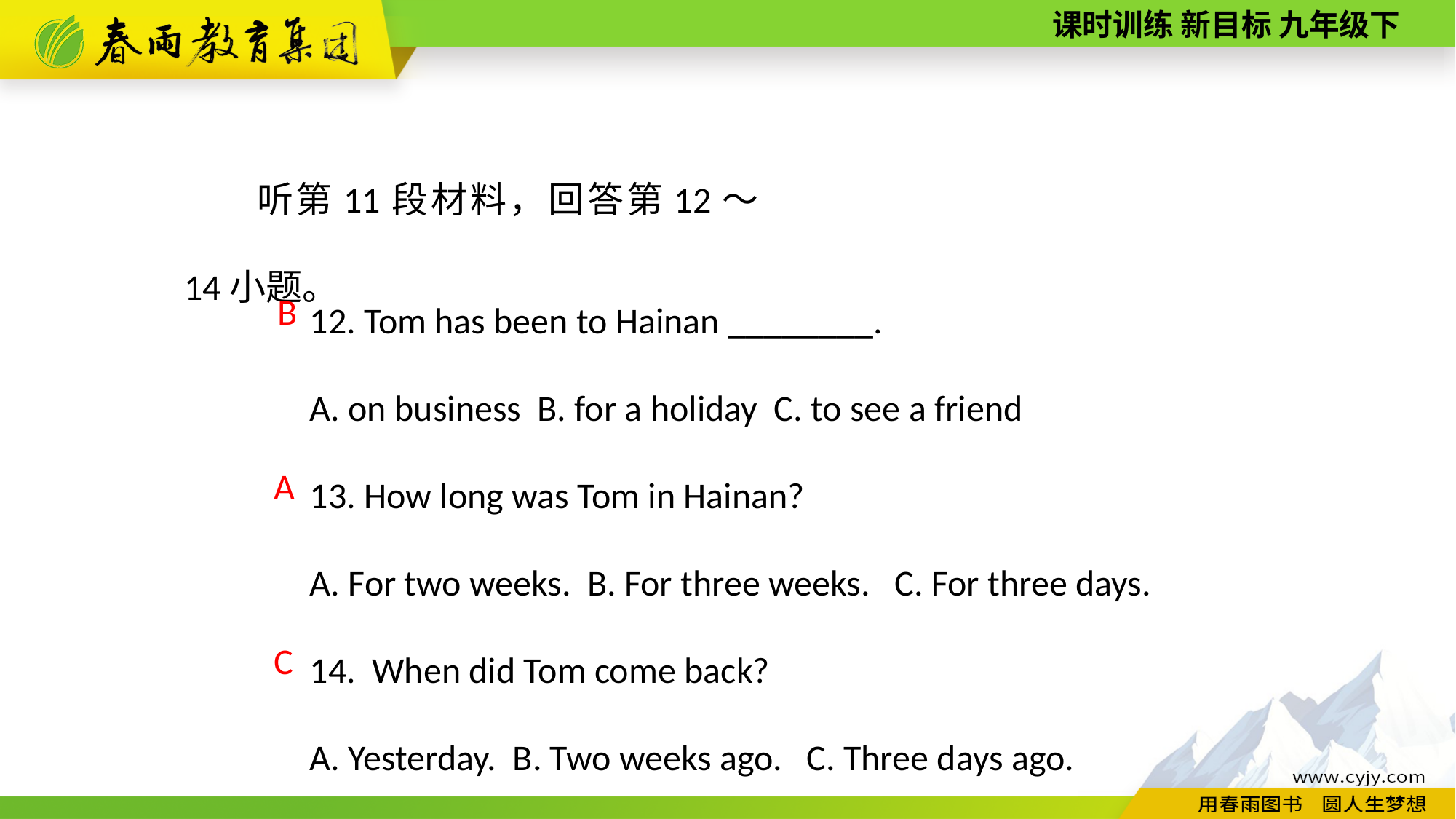

听第11段材料，回答第12～14小题。
12. Tom has been to Hainan ________.
A. on business  B. for a holiday  C. to see a friend
13. How long was Tom in Hainan?
A. For two weeks.  B. For three weeks.   C. For three days.
14.  When did Tom come back?
A. Yesterday.  B. Two weeks ago.   C. Three days ago.
B
A
C